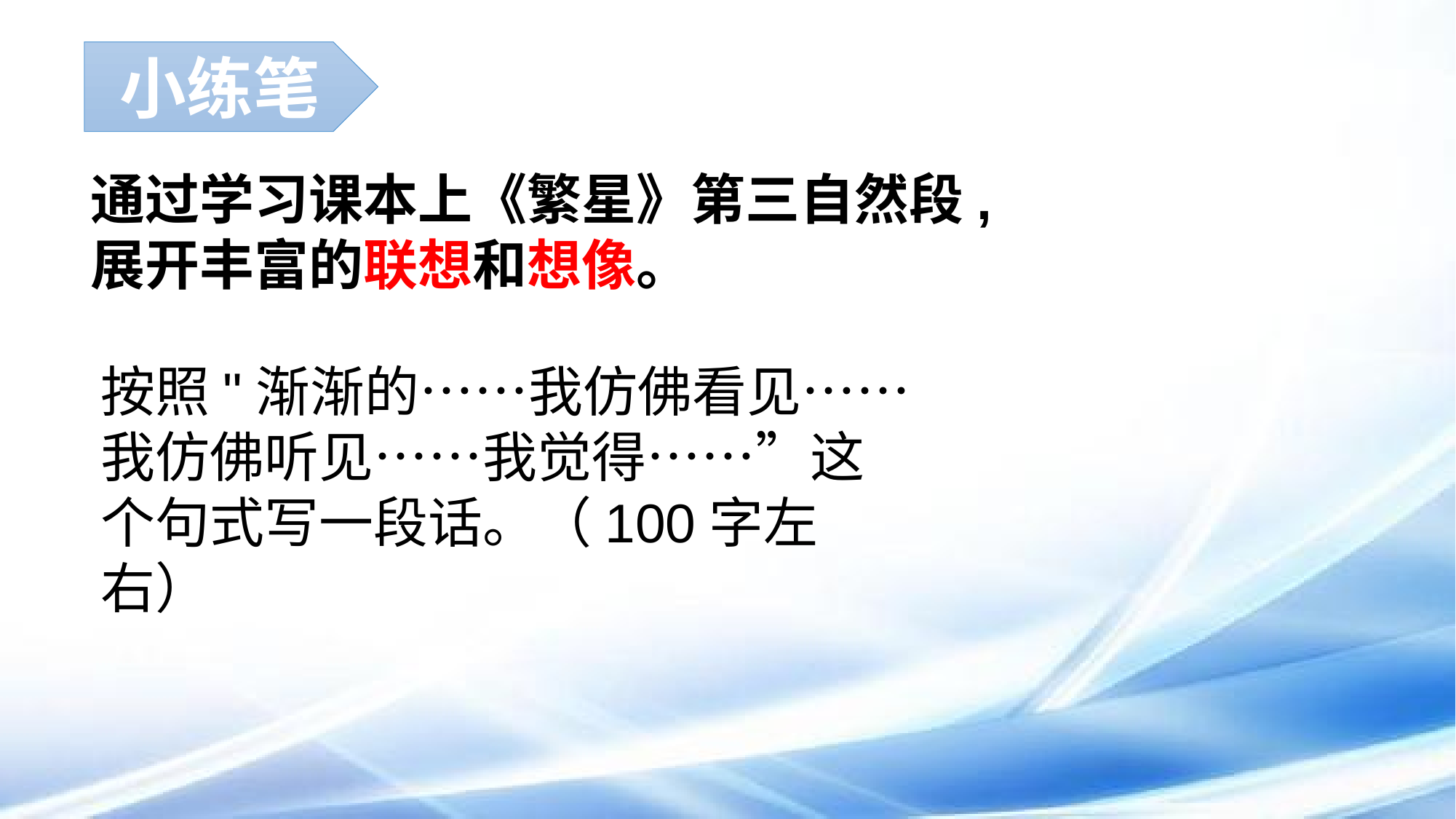

小练笔
通过学习课本上《繁星》第三自然段,展开丰富的联想和想像。
按照"渐渐的……我仿佛看见……我仿佛听见……我觉得……”这个句式写一段话。（100字左右）